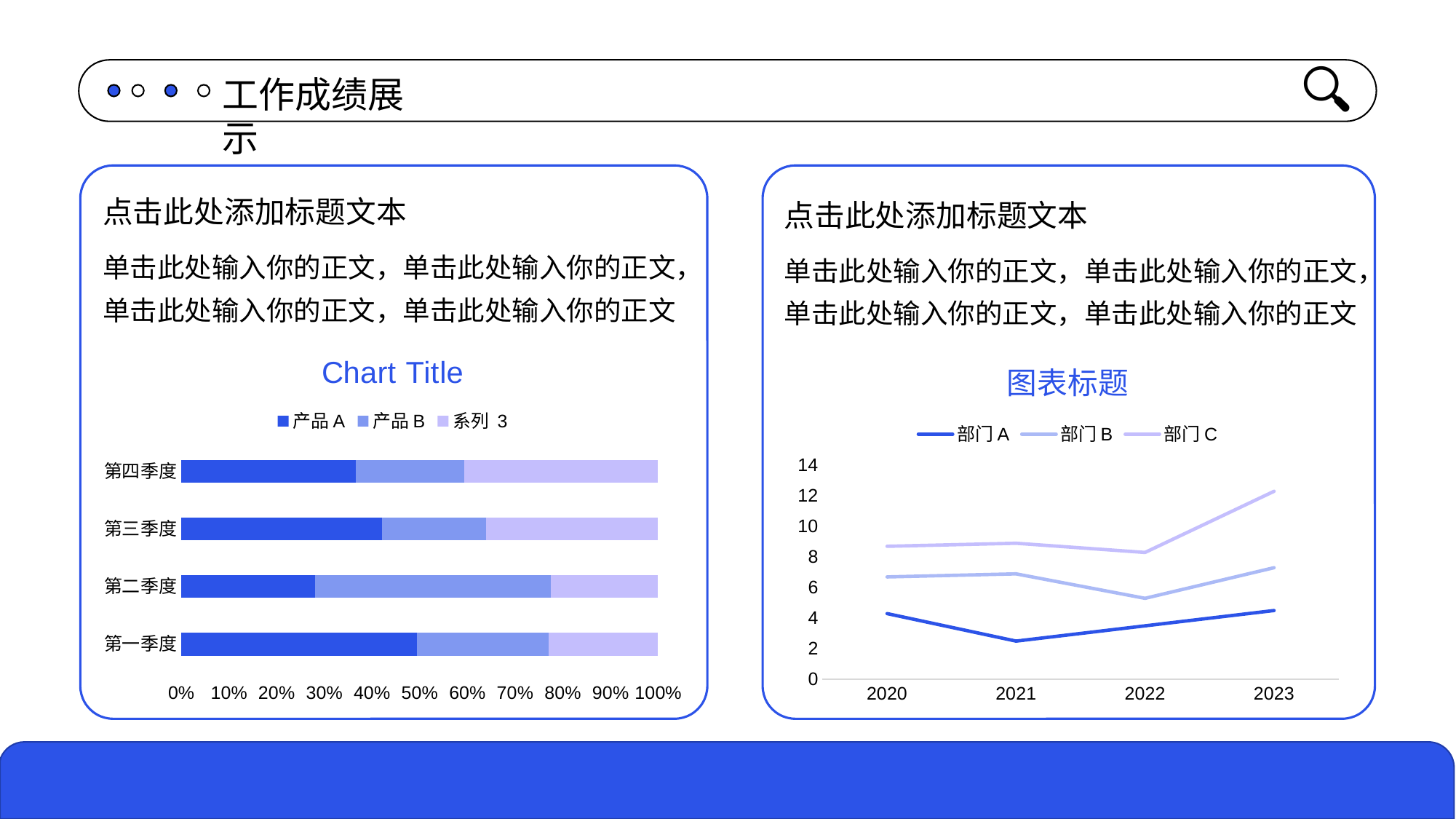

工作成绩展示

点击此处添加标题文本
点击此处添加标题文本
单击此处输入你的正文，单击此处输入你的正文，单击此处输入你的正文，单击此处输入你的正文
单击此处输入你的正文，单击此处输入你的正文，单击此处输入你的正文，单击此处输入你的正文

### Chart:

| Category | 产品A | 产品B | 系列 3 |
|---|---|---|---|
| 第一季度 | 4.3 | 2.4 | 2.0 |
| 第二季度 | 2.5 | 4.4 | 2.0 |
| 第三季度 | 3.5 | 1.8 | 3.0 |
| 第四季度 | 4.5 | 2.8 | 5.0 |

### Chart: 图表标题

| Category | 部门A | 部门B | 部门C |
|---|---|---|---|
| 2020 | 4.3 | 2.4 | 2.0 |
| 2021 | 2.5 | 4.4 | 2.0 |
| 2022 | 3.5 | 1.8 | 3.0 |
| 2023 | 4.5 | 2.8 | 5.0 |